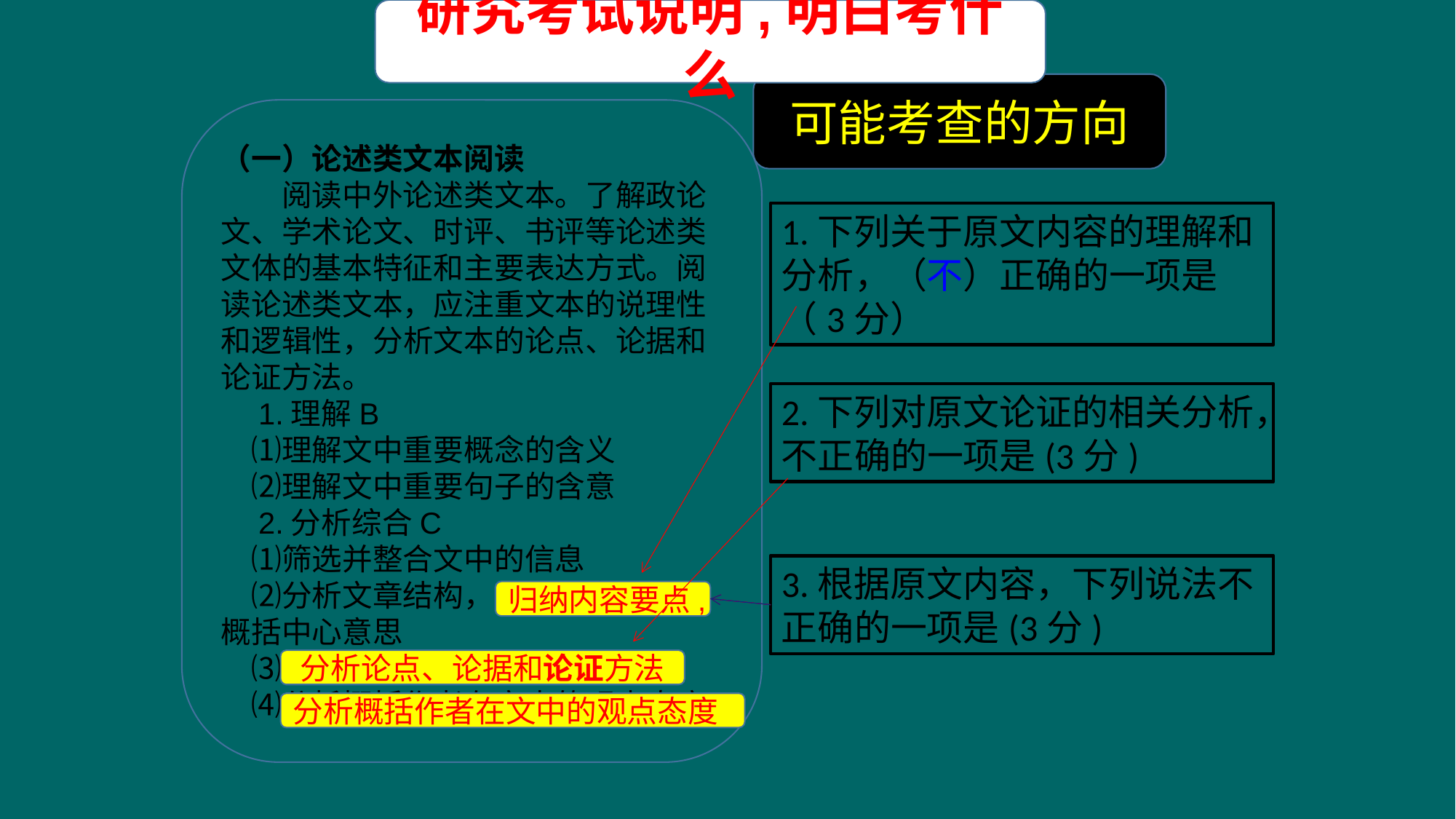

研究考试说明,明白考什么
可能考查的方向
（一）论述类文本阅读
　　阅读中外论述类文本。了解政论文、学术论文、时评、书评等论述类文体的基本特征和主要表达方式。阅读论述类文本，应注重文本的说理性和逻辑性，分析文本的论点、论据和论证方法。
　1.理解B
　⑴理解文中重要概念的含义
　⑵理解文中重要句子的含意
　2.分析综合C
　⑴筛选并整合文中的信息
　⑵分析文章结构，归纳内容要点，概括中心意思
　⑶分析论点、论据和论证方法
　⑷分析概括作者在文中的观点态度
1.下列关于原文内容的理解和分析，（不）正确的一项是（3分）
2.下列对原文论证的相关分析，不正确的一项是(3分)
3.根据原文内容，下列说法不正确的一项是(3分)
归纳内容要点,
分析论点、论据和论证方法
分析概括作者在文中的观点态度